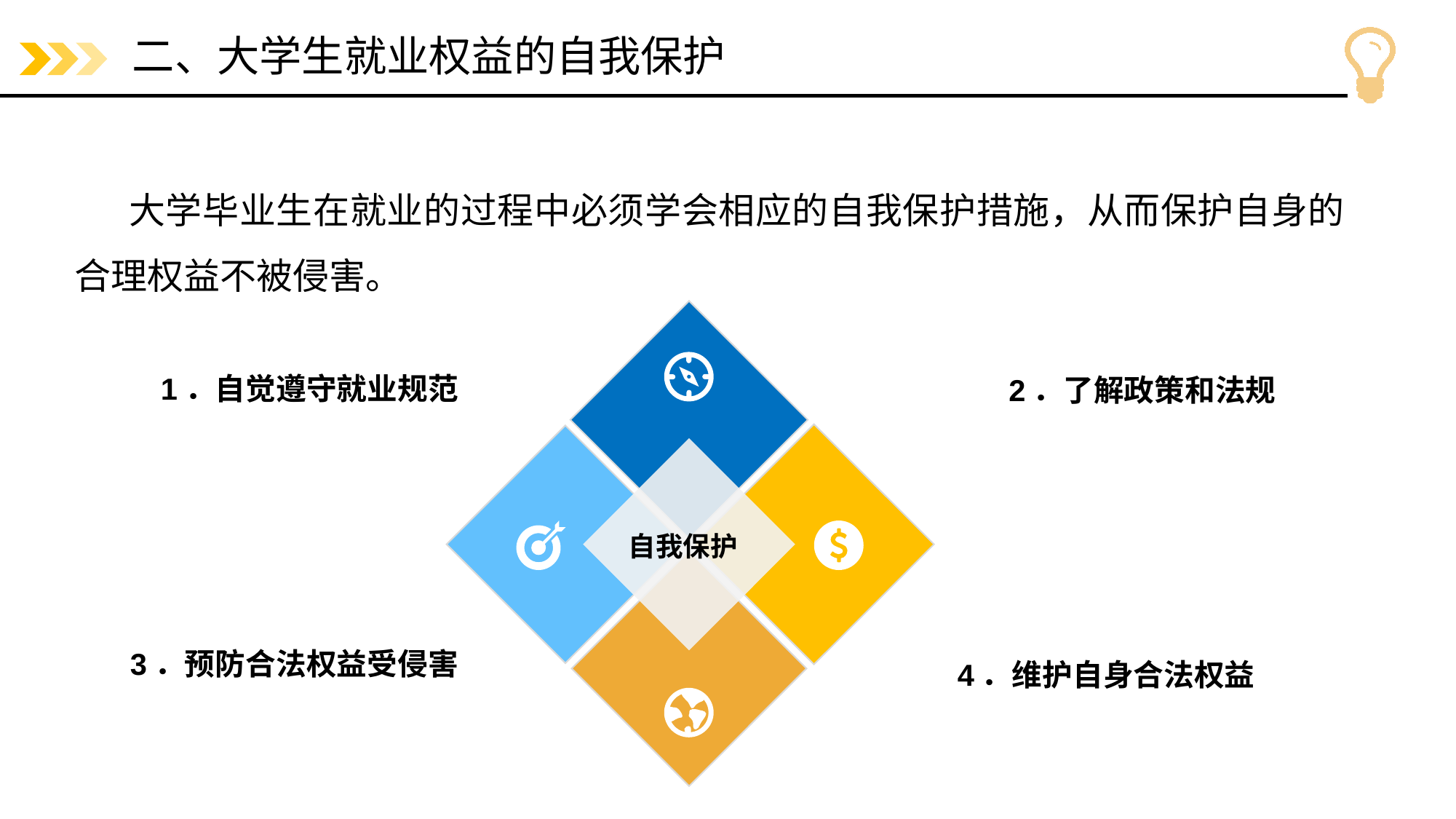

10
# 二、大学生就业权益的自我保护
大学毕业生在就业的过程中必须学会相应的自我保护措施，从而保护自身的合理权益不被侵害。

自我保护
1．自觉遵守就业规范
2．了解政策和法规
3．预防合法权益受侵害
4．维护自身合法权益